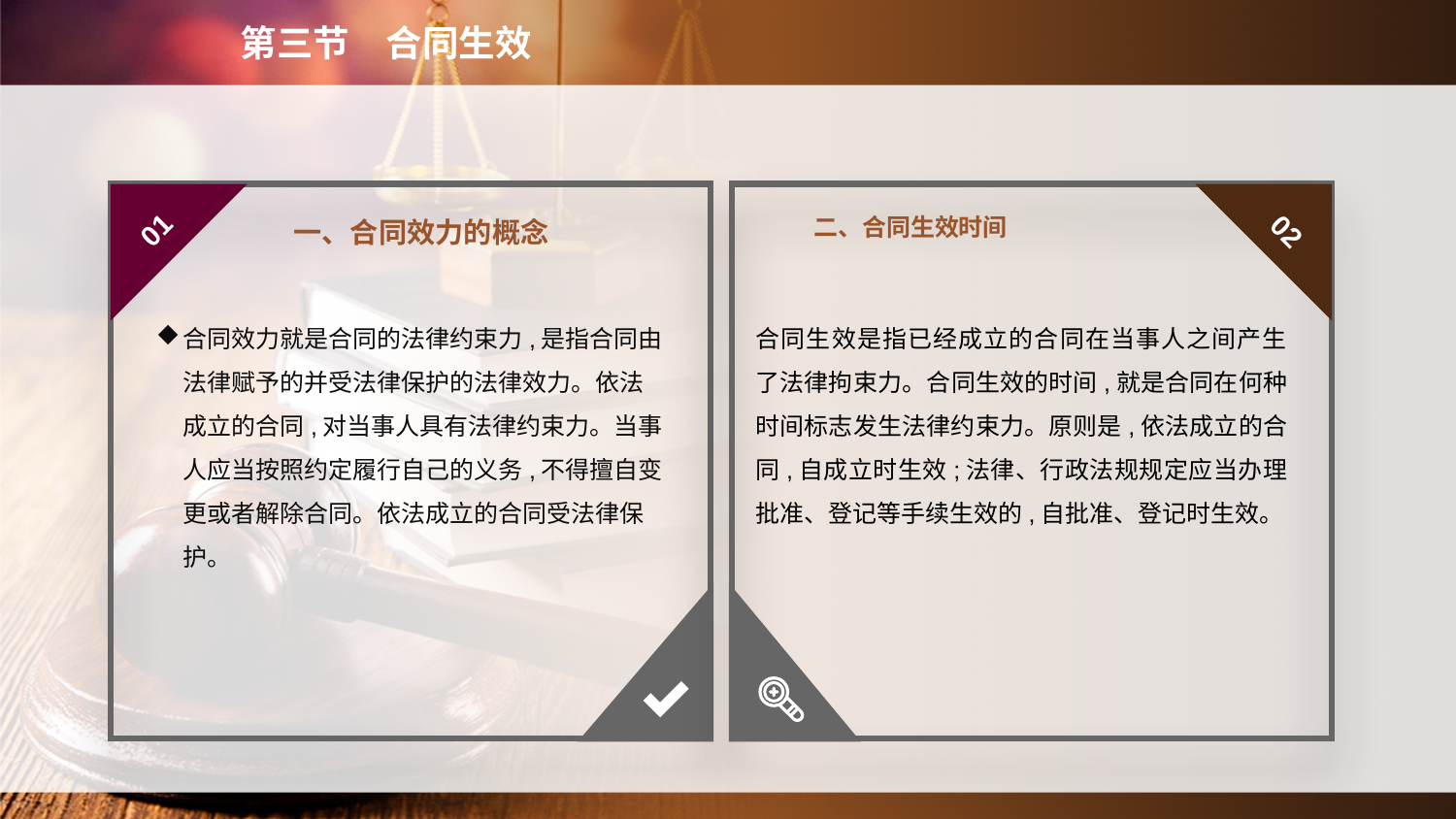

第三节　合同生效

二、合同生效时间
01
02
　　一、合同效力的概念
合同效力就是合同的法律约束力,是指合同由法律赋予的并受法律保护的法律效力。依法成立的合同,对当事人具有法律约束力。当事人应当按照约定履行自己的义务,不得擅自变更或者解除合同。依法成立的合同受法律保护。
合同生效是指已经成立的合同在当事人之间产生了法律拘束力。合同生效的时间,就是合同在何种时间标志发生法律约束力。原则是,依法成立的合同,自成立时生效;法律、行政法规规定应当办理批准、登记等手续生效的,自批准、登记时生效。